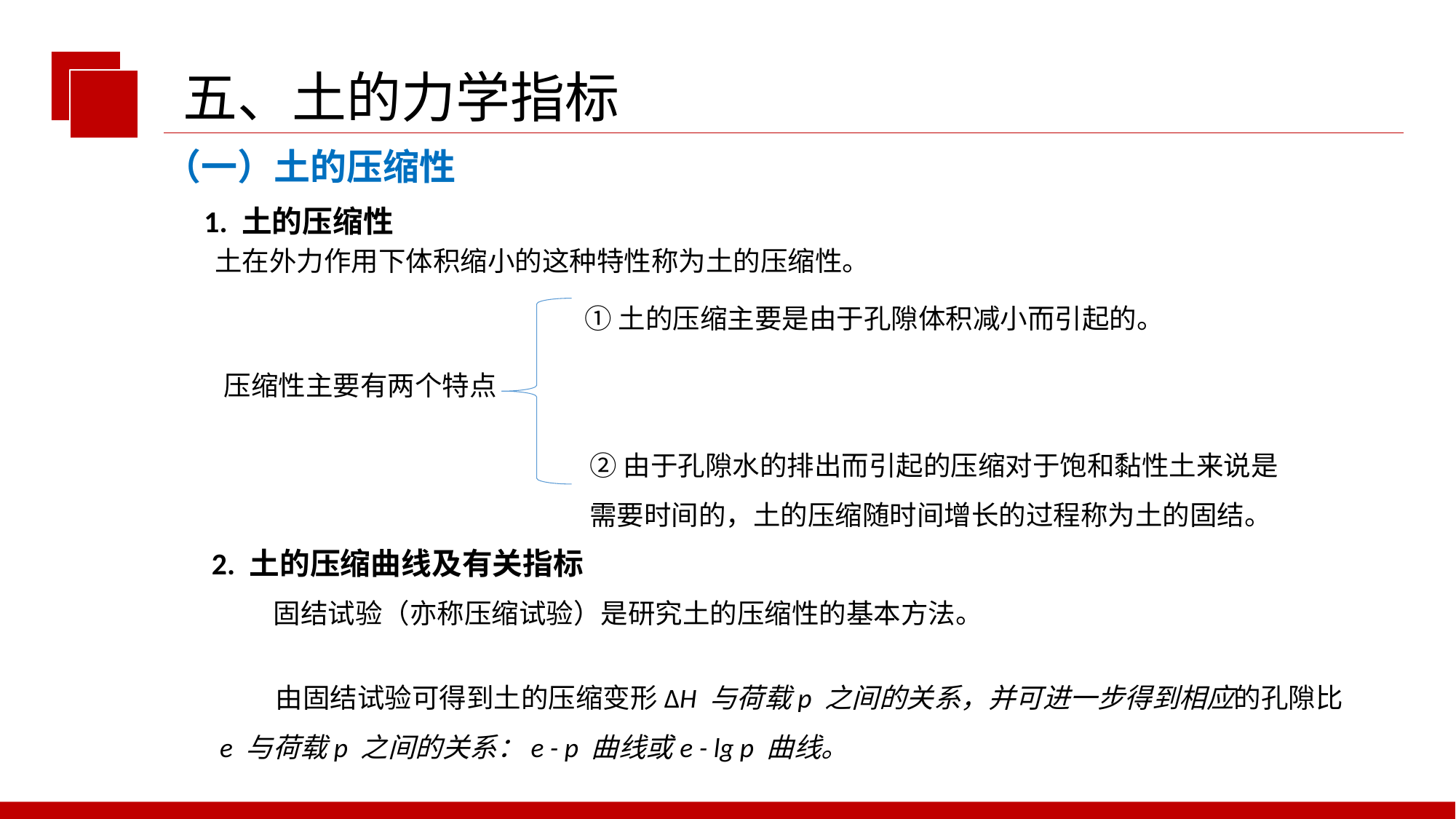

五、土的力学指标

（一）土的压缩性
1. 土的压缩性
土在外力作用下体积缩小的这种特性称为土的压缩性。
①土的压缩主要是由于孔隙体积减小而引起的。

压缩性主要有两个特点
②由于孔隙水的排出而引起的压缩对于饱和黏性土来说是需要时间的，土的压缩随时间增长的过程称为土的固结。
2. 土的压缩曲线及有关指标
       固结试验（亦称压缩试验）是研究土的压缩性的基本方法。
        由固结试验可得到土的压缩变形ΔH 与荷载p 之间的关系，并可进一步得到相应的孔隙比e 与荷载p 之间的关系：e - p 曲线或e - lg p 曲线。